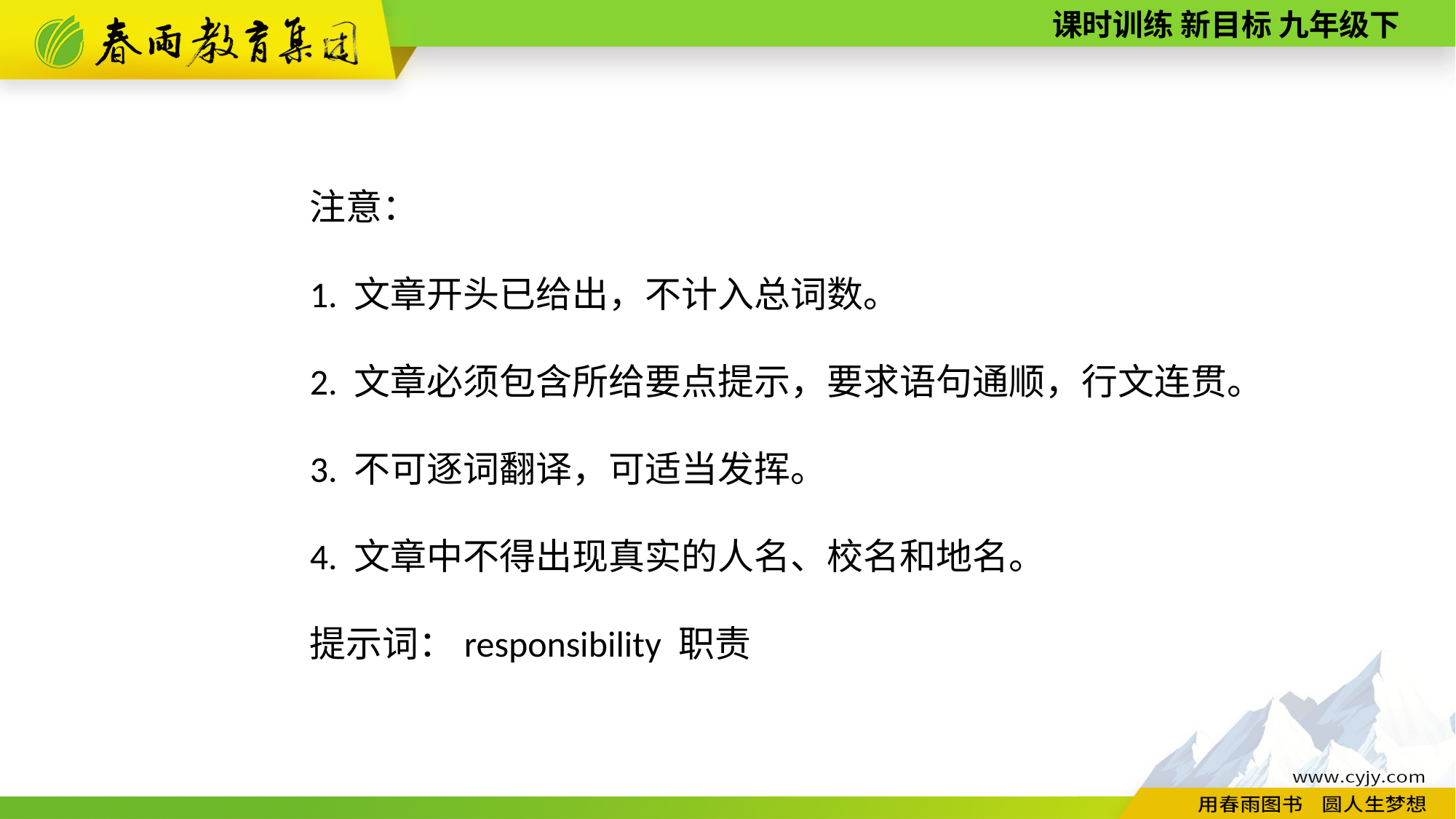

注意：
1. 文章开头已给出，不计入总词数。
2. 文章必须包含所给要点提示，要求语句通顺，行文连贯。
3. 不可逐词翻译，可适当发挥。
4. 文章中不得出现真实的人名、校名和地名。
提示词：responsibility 职责